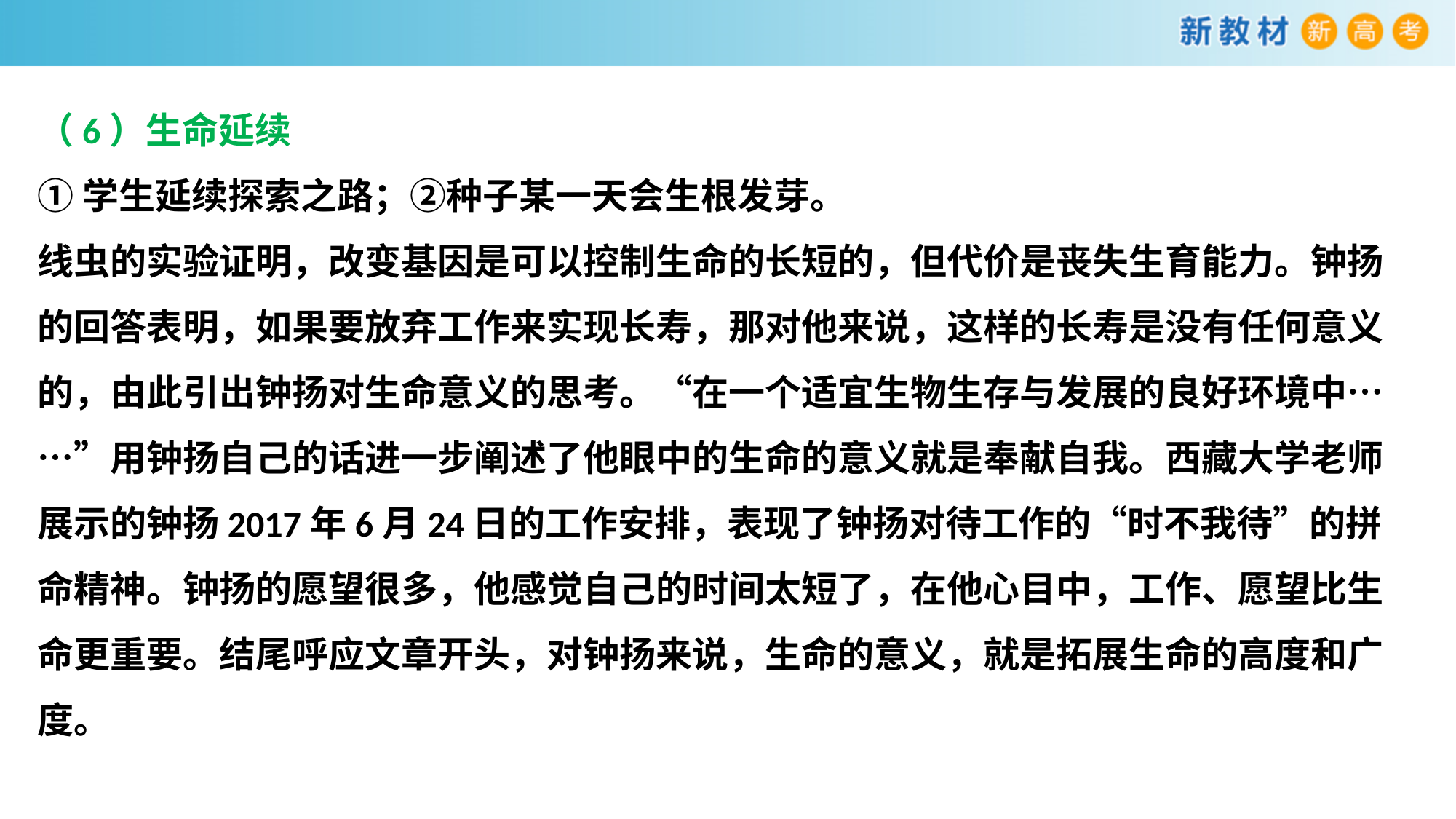

（6）生命延续
①学生延续探索之路；②种子某一天会生根发芽。
线虫的实验证明，改变基因是可以控制生命的长短的，但代价是丧失生育能力。钟扬的回答表明，如果要放弃工作来实现长寿，那对他来说，这样的长寿是没有任何意义的，由此引出钟扬对生命意义的思考。“在一个适宜生物生存与发展的良好环境中……”用钟扬自己的话进一步阐述了他眼中的生命的意义就是奉献自我。西藏大学老师展示的钟扬2017年6月24日的工作安排，表现了钟扬对待工作的“时不我待”的拼命精神。钟扬的愿望很多，他感觉自己的时间太短了，在他心目中，工作、愿望比生命更重要。结尾呼应文章开头，对钟扬来说，生命的意义，就是拓展生命的高度和广度。